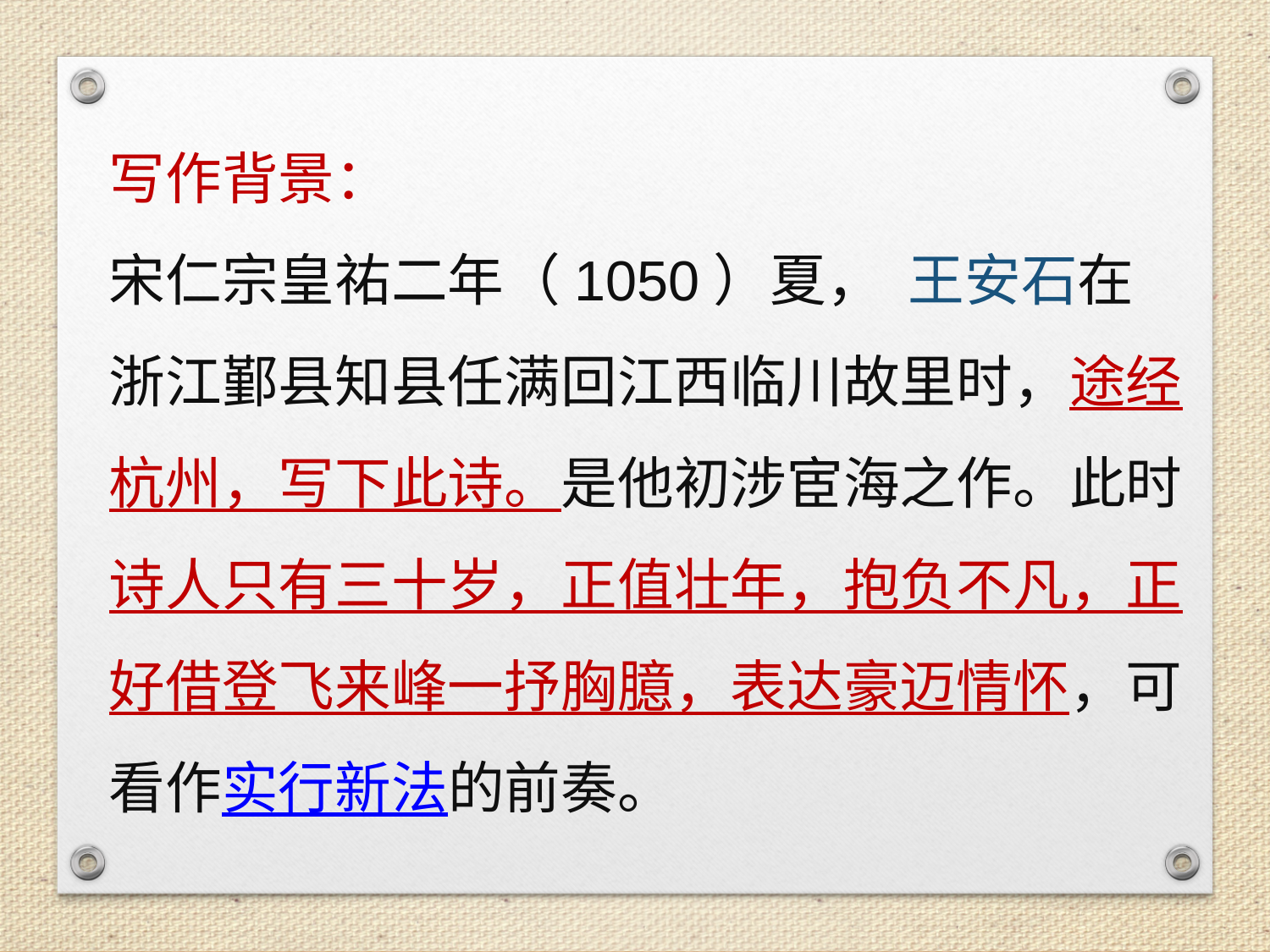

写作背景：
宋仁宗皇祐二年（1050）夏，  王安石在浙江鄞县知县任满回江西临川故里时，途经杭州，写下此诗。是他初涉宦海之作。此时诗人只有三十岁，正值壮年，抱负不凡，正好借登飞来峰一抒胸臆，表达豪迈情怀，可看作实行新法的前奏。